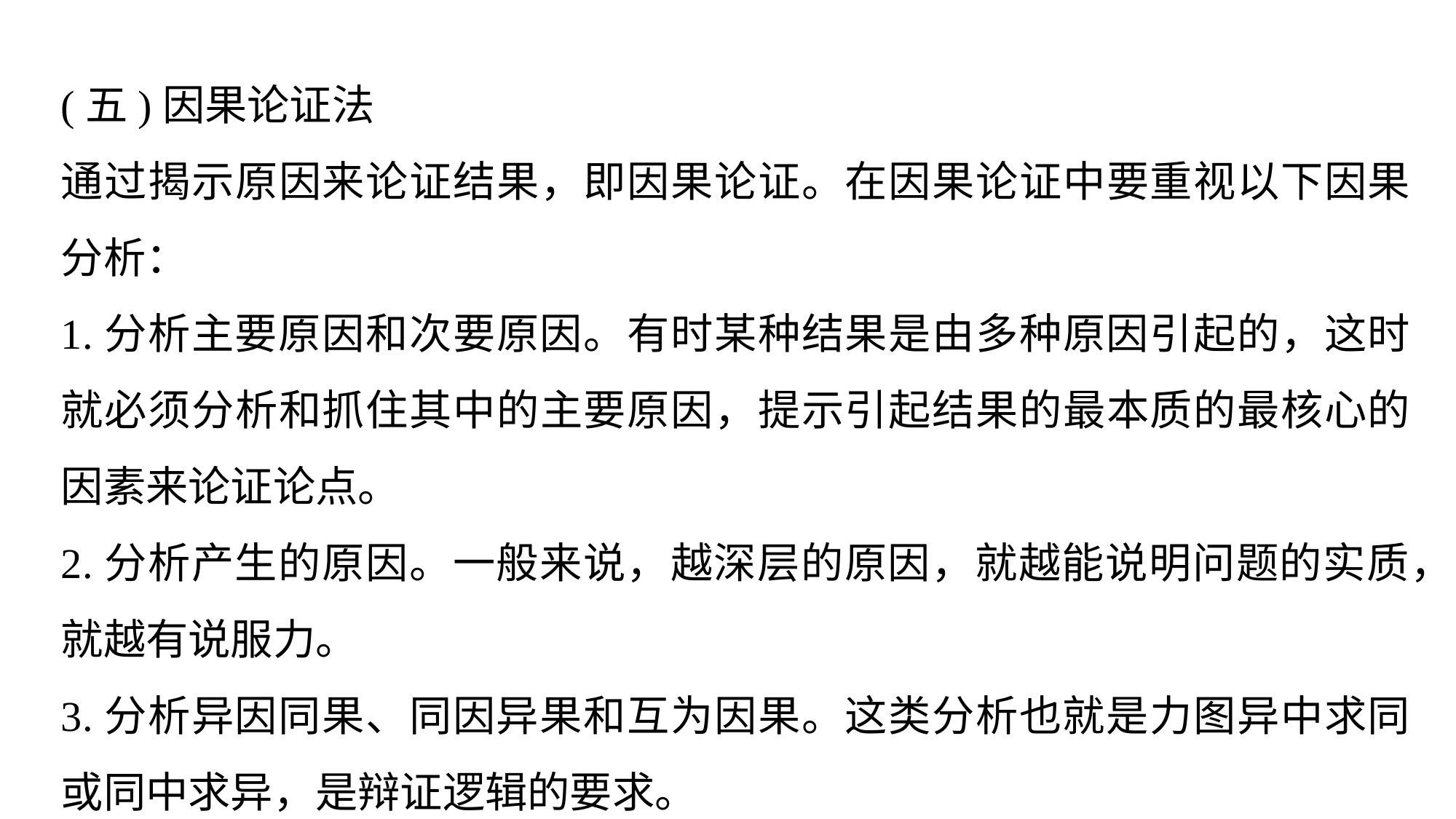

(五)因果论证法
通过揭示原因来论证结果，即因果论证。在因果论证中要重视以下因果分析：
1.分析主要原因和次要原因。有时某种结果是由多种原因引起的，这时就必须分析和抓住其中的主要原因，提示引起结果的最本质的最核心的因素来论证论点。
2.分析产生的原因。一般来说，越深层的原因，就越能说明问题的实质，就越有说服力。
3.分析异因同果、同因异果和互为因果。这类分析也就是力图异中求同或同中求异，是辩证逻辑的要求。